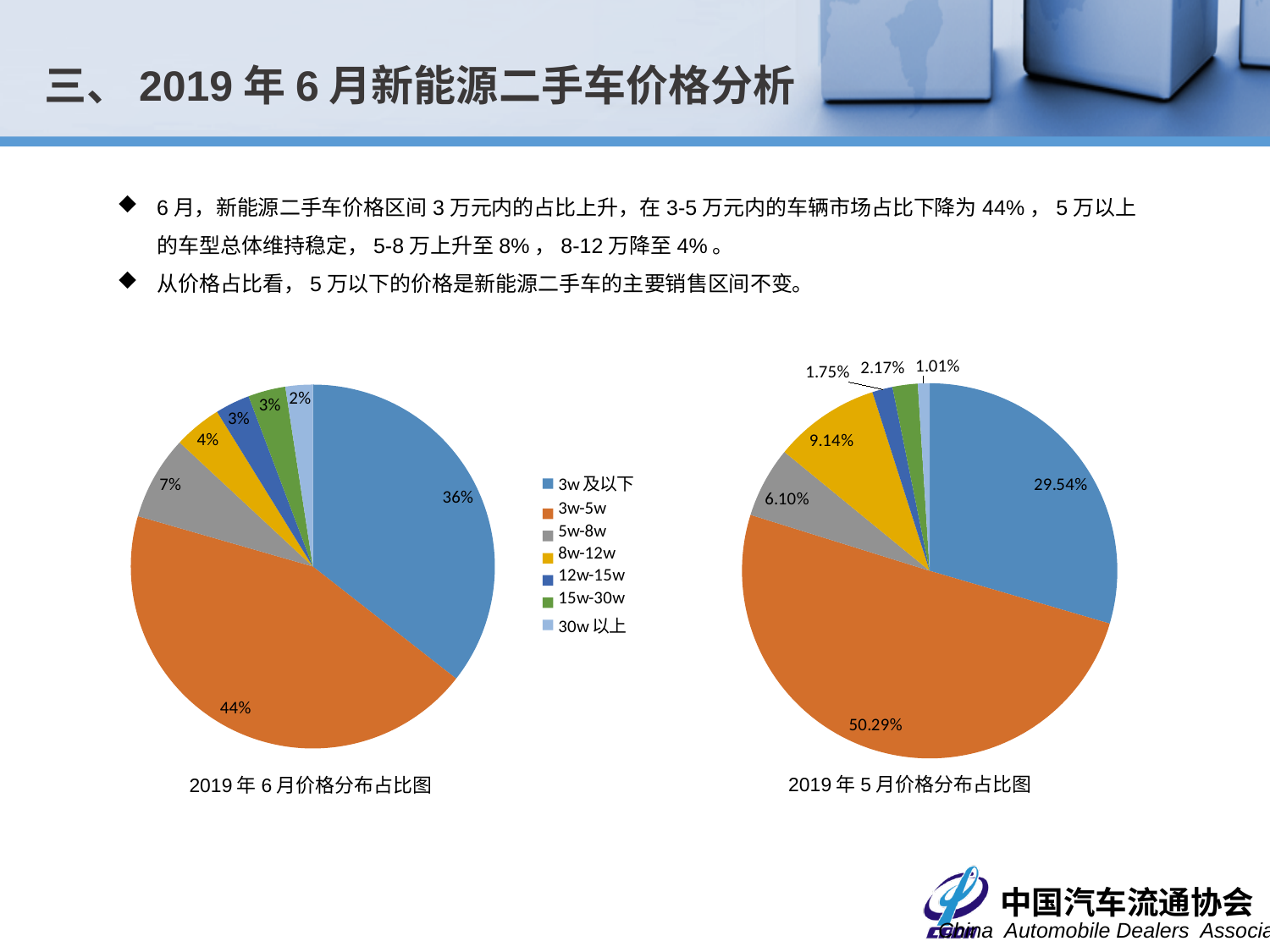

三、2019年6月新能源二手车价格分析
6月，新能源二手车价格区间3万元内的占比上升，在3-5万元内的车辆市场占比下降为44%，5万以上的车型总体维持稳定，5-8万上升至8%，8-12万降至4%。
从价格占比看，5万以下的价格是新能源二手车的主要销售区间不变。

### Chart

| Category |  |
|---|---|
| 3w及以下 | 1347.0 |
| 3w-5w | 2293.0 |
| 5w-8w | 278.0 |
| 8w-12w | 417.0 |
| 12w-15w | 80.0 |
| 15w-30w | 99.0 |
| 30w以上 | 46.0 |

### Chart

| Category |  |
|---|---|
| 3w及以下 | 1190.0 |
| 3w-5w | 1469.0 |
| 5w-8w | 250.0 |
| 8w-12w | 142.0 |
| 12w-15w | 103.0 |
| 15w-30w | 111.0 |
| 30w以上 | 81.0 |

### Chart

| Category |
|---|
2019年5月价格分布占比图
2019年6月价格分布占比图